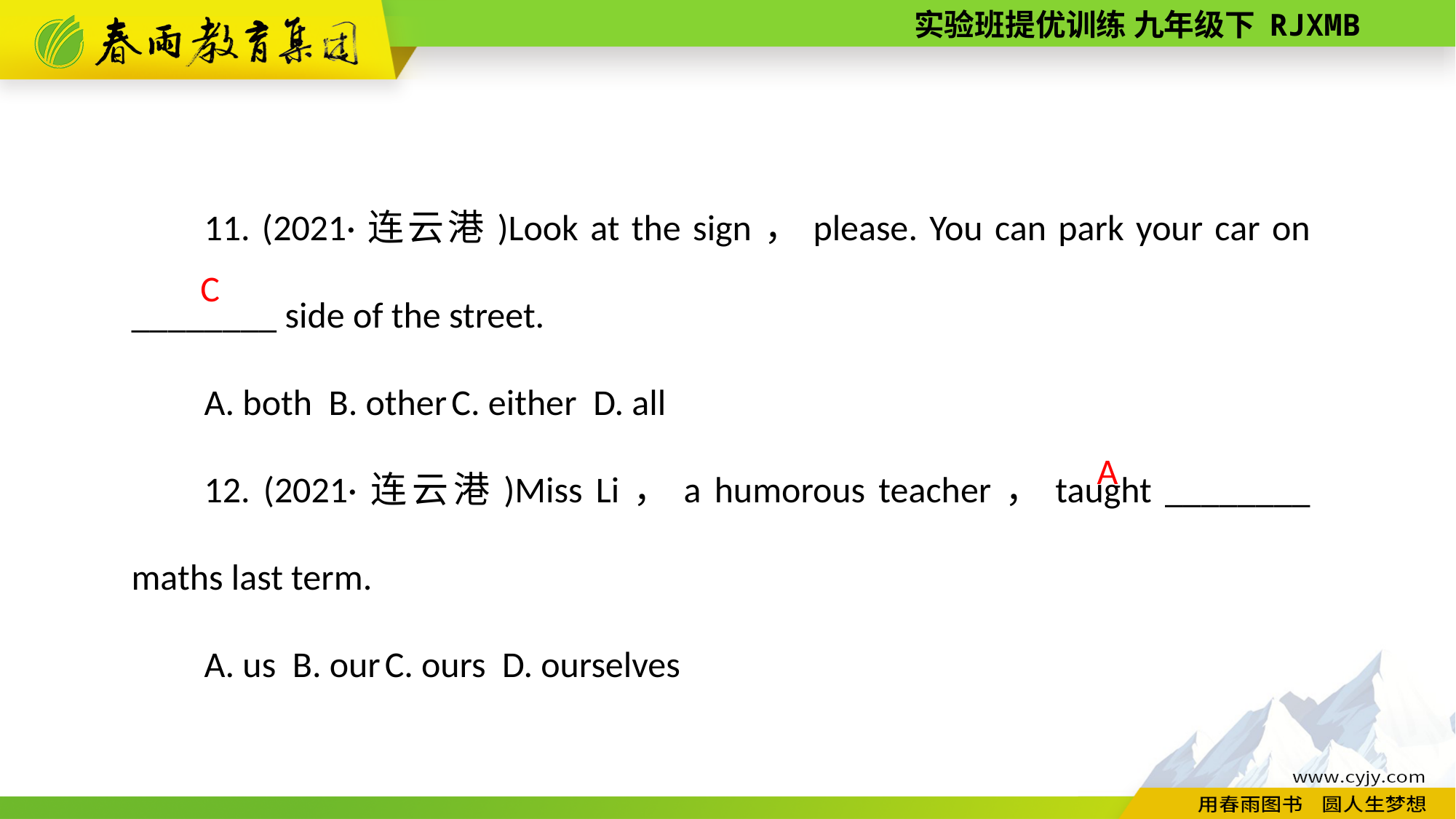

11. (2021·连云港)Look at the sign，please. You can park your car on ________ side of the street.
A. both  B. other C. either  D. all
12. (2021·连云港)Miss Li，a humorous teacher，taught ________ maths last term.
A. us  B. our C. ours  D. ourselves
C
A